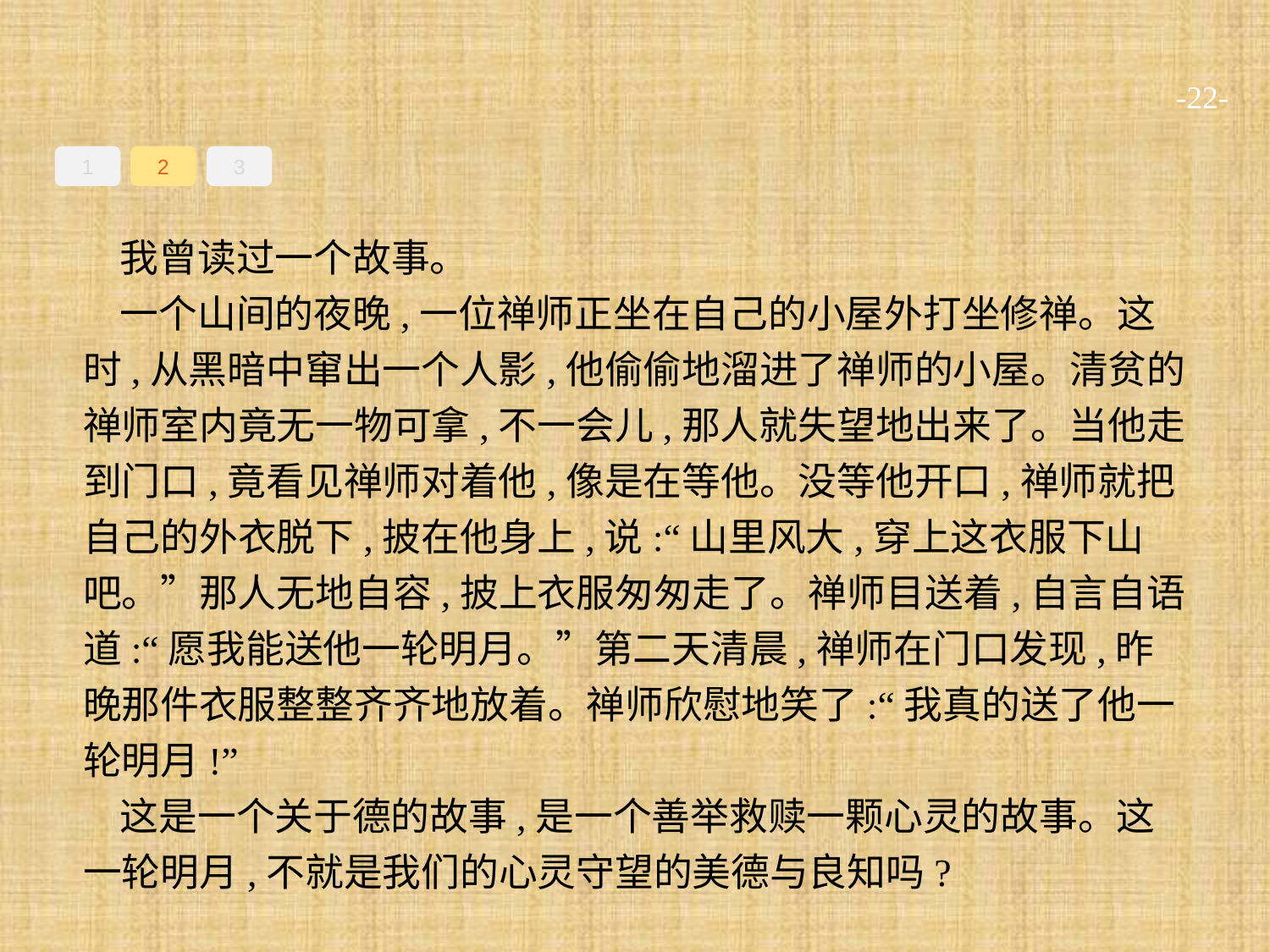

-22-
1
2
3
我曾读过一个故事。
一个山间的夜晚,一位禅师正坐在自己的小屋外打坐修禅。这时,从黑暗中窜出一个人影,他偷偷地溜进了禅师的小屋。清贫的禅师室内竟无一物可拿,不一会儿,那人就失望地出来了。当他走到门口,竟看见禅师对着他,像是在等他。没等他开口,禅师就把自己的外衣脱下,披在他身上,说:“山里风大,穿上这衣服下山吧。”那人无地自容,披上衣服匆匆走了。禅师目送着,自言自语道:“愿我能送他一轮明月。”第二天清晨,禅师在门口发现,昨晚那件衣服整整齐齐地放着。禅师欣慰地笑了:“我真的送了他一轮明月!”
这是一个关于德的故事,是一个善举救赎一颗心灵的故事。这一轮明月,不就是我们的心灵守望的美德与良知吗?